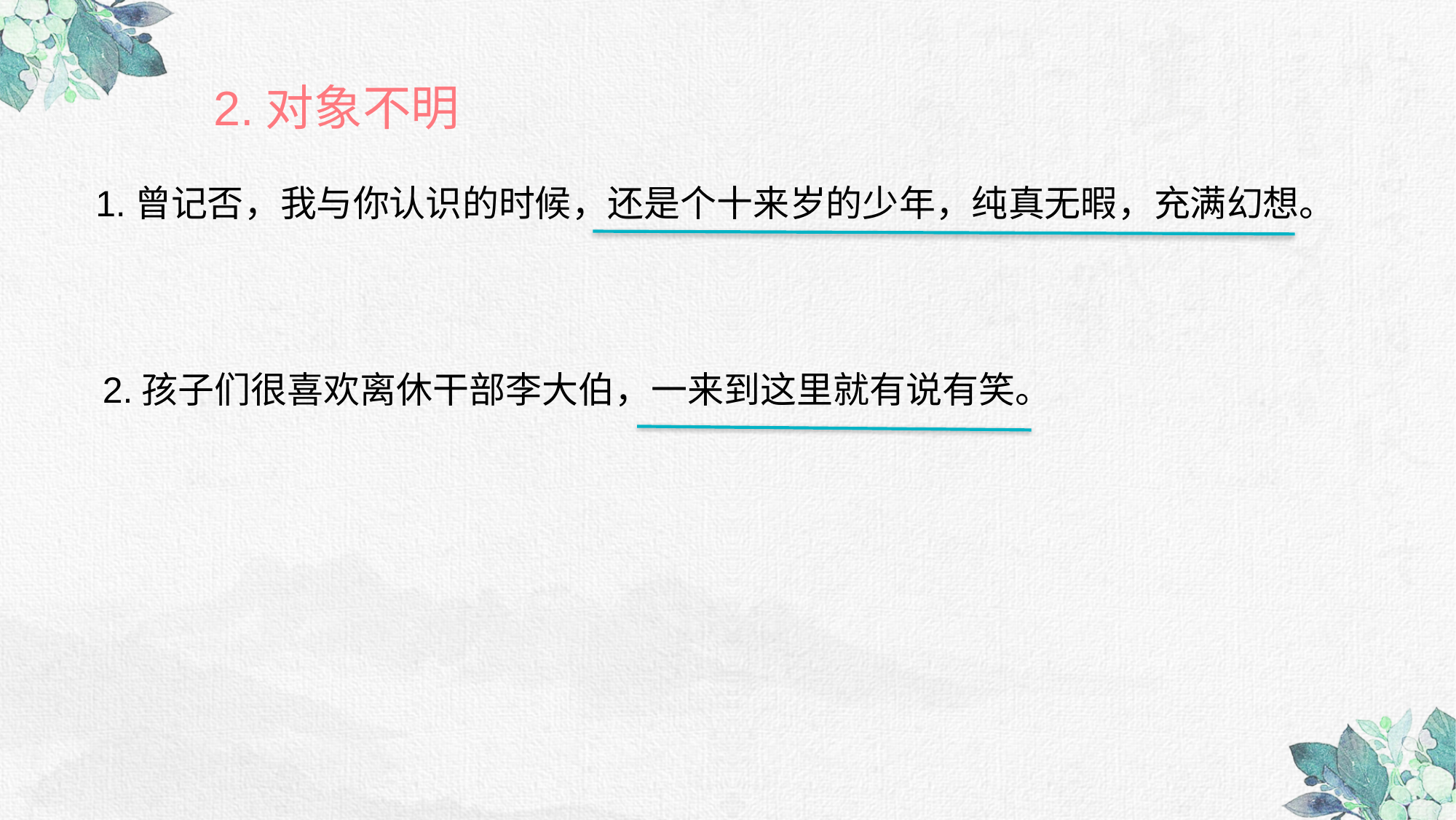

2.对象不明
1.曾记否，我与你认识的时候，还是个十来岁的少年，纯真无暇，充满幻想。
2.孩子们很喜欢离休干部李大伯，一来到这里就有说有笑。